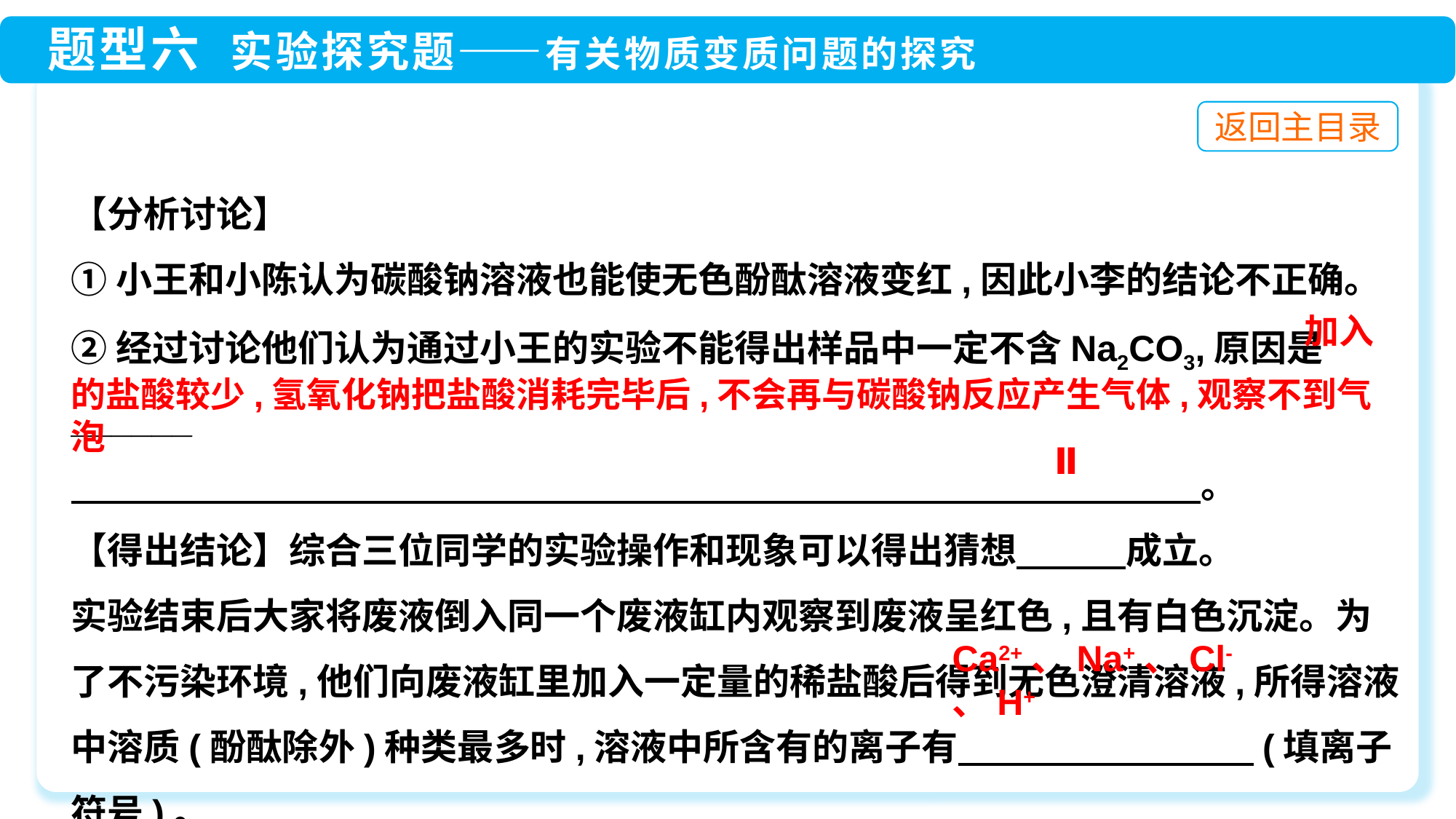

【分析讨论】
①小王和小陈认为碳酸钠溶液也能使无色酚酞溶液变红,因此小李的结论不正确。
②经过讨论他们认为通过小王的实验不能得出样品中一定不含Na2CO3,原因是______
　　　　　　　　　　　　　　　　　　　　　　　　　　            　      。
【得出结论】综合三位同学的实验操作和现象可以得出猜想　　　成立。
实验结束后大家将废液倒入同一个废液缸内观察到废液呈红色,且有白色沉淀。为
了不污染环境,他们向废液缸里加入一定量的稀盐酸后得到无色澄清溶液,所得溶液中溶质(酚酞除外)种类最多时,溶液中所含有的离子有　　　　　　　     (填离子符号)。
加入
的盐酸较少,氢氧化钠把盐酸消耗完毕后,不会再与碳酸钠反应产生气体,观察不到气泡
Ⅱ
Ca2+、Na+、Cl-、H+